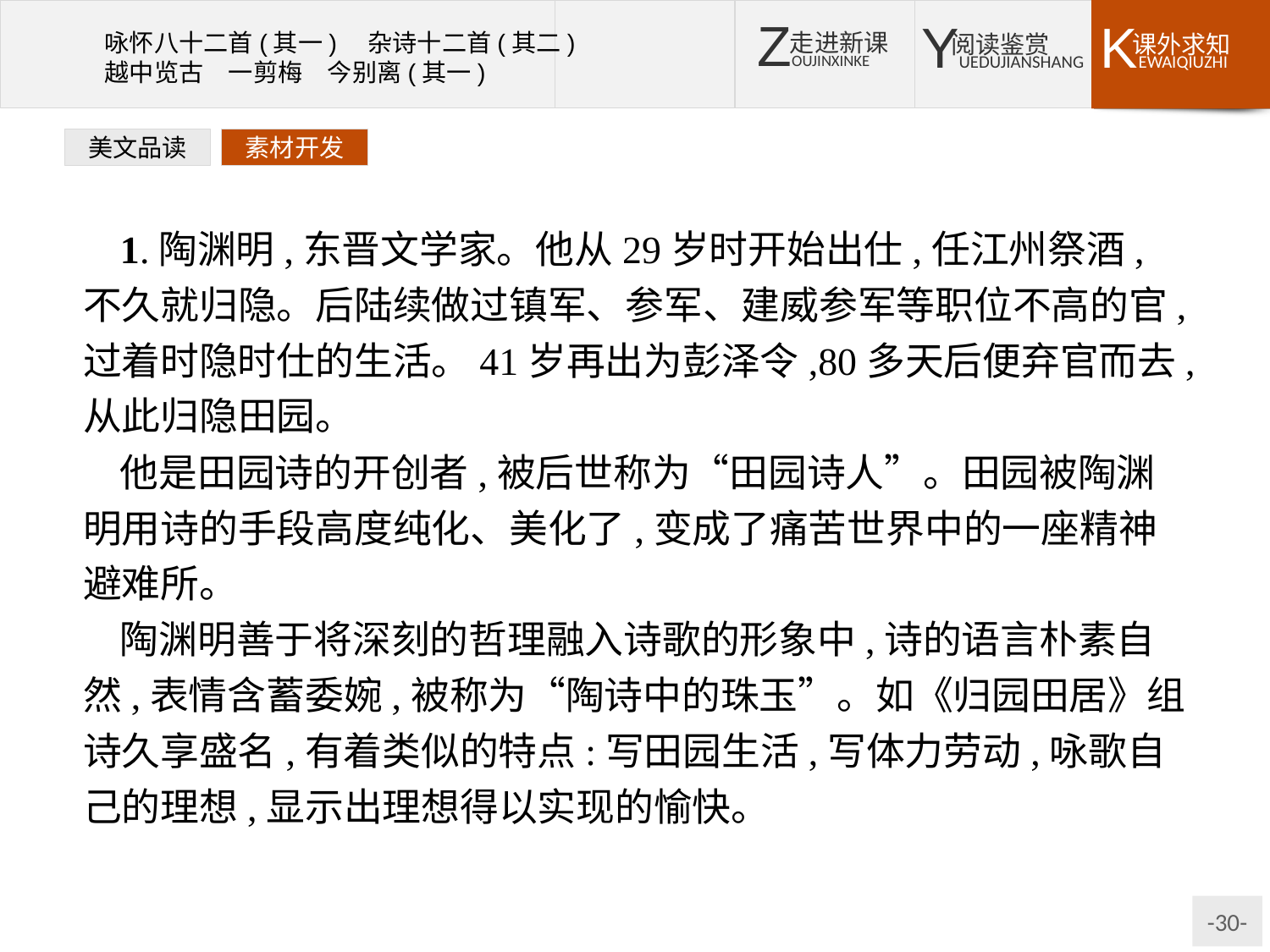

美文品读
素材开发
1.陶渊明,东晋文学家。他从29岁时开始出仕,任江州祭酒,不久就归隐。后陆续做过镇军、参军、建威参军等职位不高的官,过着时隐时仕的生活。41岁再出为彭泽令,80多天后便弃官而去,从此归隐田园。
他是田园诗的开创者,被后世称为“田园诗人”。田园被陶渊明用诗的手段高度纯化、美化了,变成了痛苦世界中的一座精神避难所。
陶渊明善于将深刻的哲理融入诗歌的形象中,诗的语言朴素自然,表情含蓄委婉,被称为“陶诗中的珠玉”。如《归园田居》组诗久享盛名,有着类似的特点:写田园生活,写体力劳动,咏歌自己的理想,显示出理想得以实现的愉快。